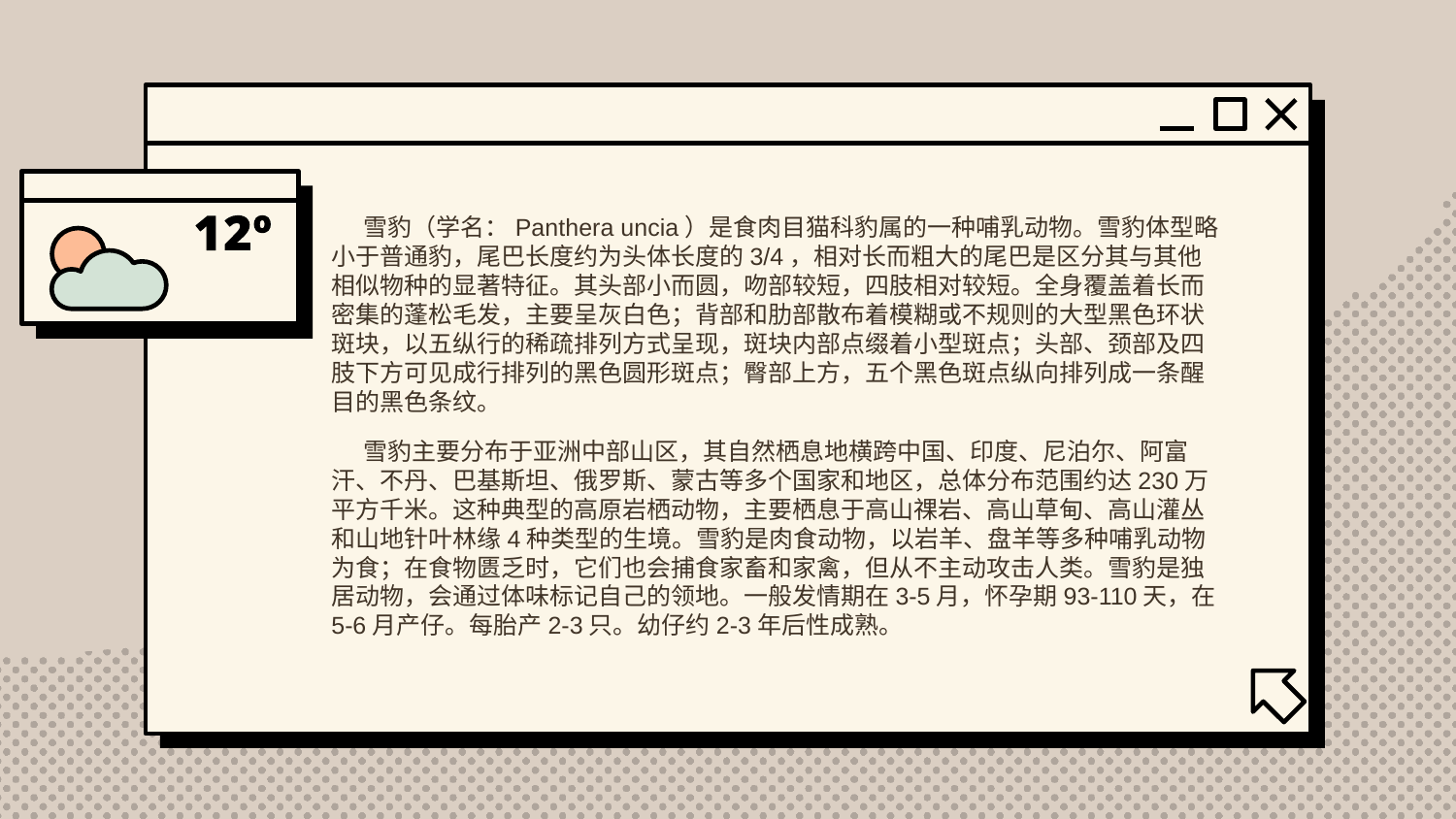

雪豹（学名：Panthera uncia）是食肉目猫科豹属的一种哺乳动物。雪豹体型略小于普通豹，尾巴长度约为头体长度的3/4，相对长而粗大的尾巴是区分其与其他相似物种的显著特征。其头部小而圆，吻部较短，四肢相对较短。全身覆盖着长而密集的蓬松毛发，主要呈灰白色；背部和肋部散布着模糊或不规则的大型黑色环状斑块，以五纵行的稀疏排列方式呈现，斑块内部点缀着小型斑点；头部、颈部及四肢下方可见成行排列的黑色圆形斑点；臀部上方，五个黑色斑点纵向排列成一条醒目的黑色条纹。
雪豹主要分布于亚洲中部山区，其自然栖息地横跨中国、印度、尼泊尔、阿富汗、不丹、巴基斯坦、俄罗斯、蒙古等多个国家和地区，总体分布范围约达230万平方千米。这种典型的高原岩栖动物，主要栖息于高山祼岩、高山草甸、高山灌丛和山地针叶林缘4种类型的生境。雪豹是肉食动物，以岩羊、盘羊等多种哺乳动物为食；在食物匮乏时，它们也会捕食家畜和家禽，但从不主动攻击人类。雪豹是独居动物，会通过体味标记自己的领地。一般发情期在3-5月，怀孕期93-110天，在5-6月产仔。每胎产2-3只。幼仔约2-3年后性成熟。